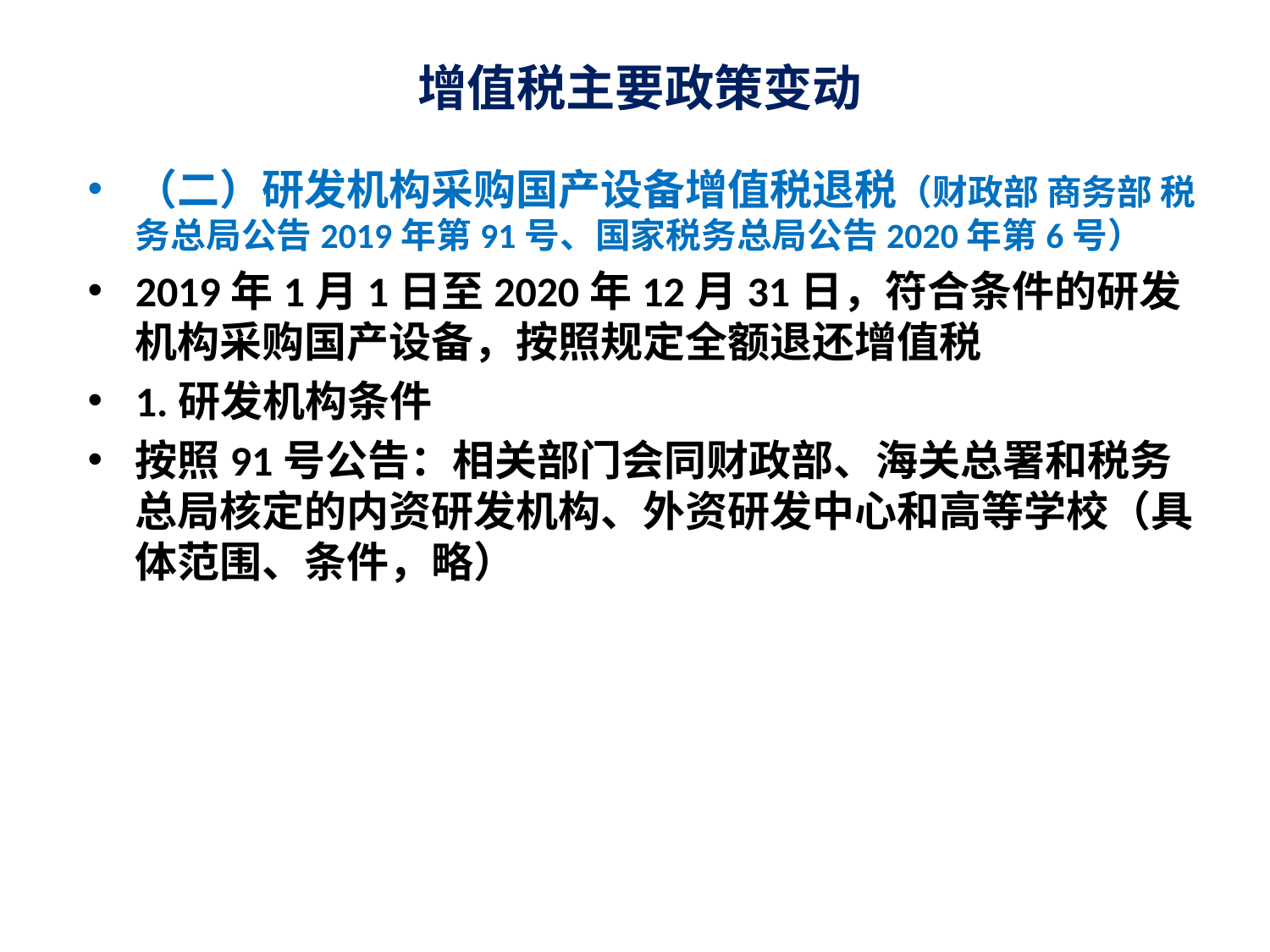

# 增值税主要政策变动
（二）研发机构采购国产设备增值税退税（财政部 商务部 税务总局公告2019年第91号、国家税务总局公告2020年第6号）
2019年1月1日至2020年12月31日，符合条件的研发机构采购国产设备，按照规定全额退还增值税
1.研发机构条件
按照91号公告：相关部门会同财政部、海关总署和税务总局核定的内资研发机构、外资研发中心和高等学校（具体范围、条件，略）